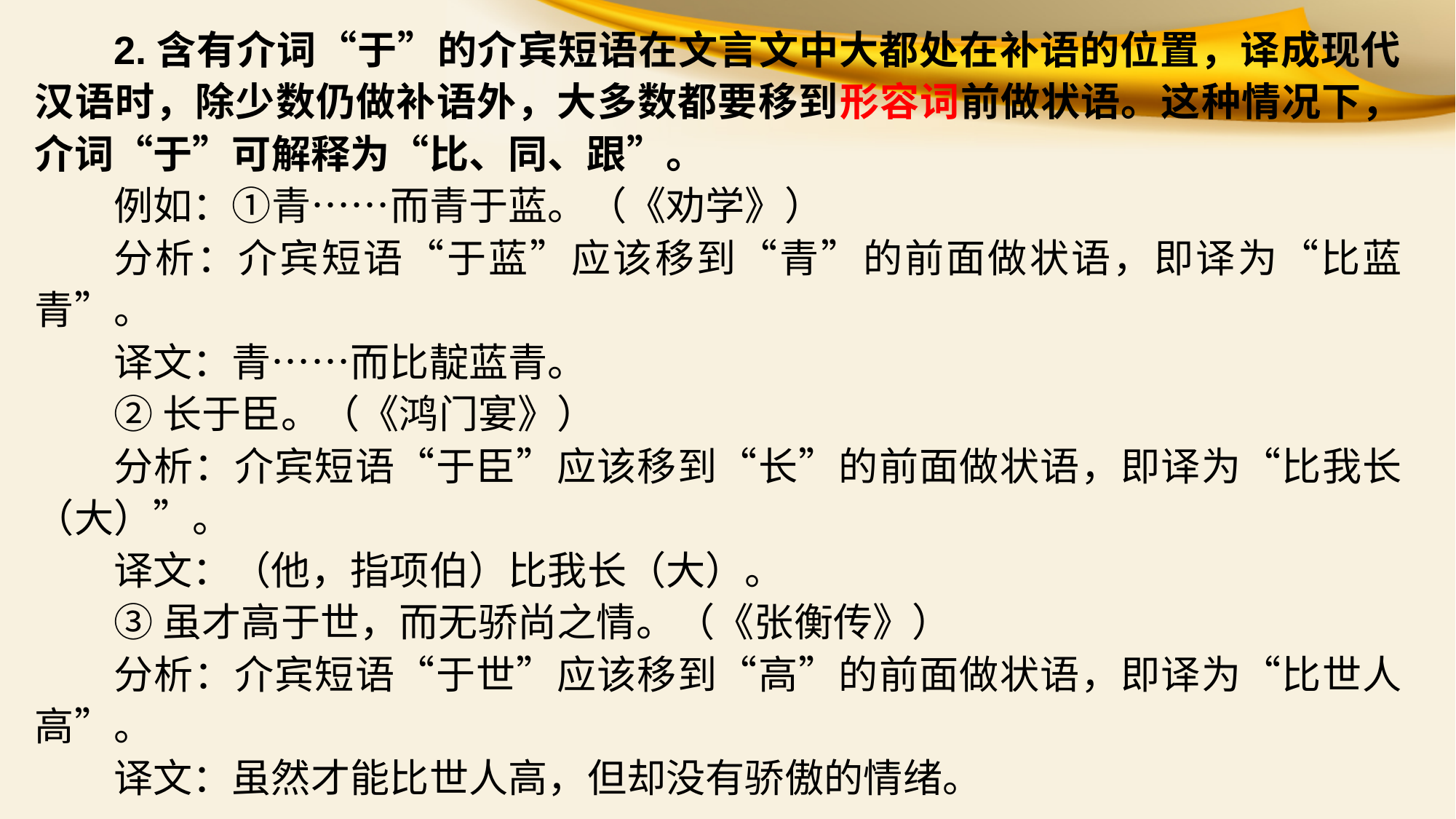

2.含有介词“于”的介宾短语在文言文中大都处在补语的位置，译成现代汉语时，除少数仍做补语外，大多数都要移到形容词前做状语。这种情况下，介词“于”可解释为“比、同、跟”。
例如：①青……而青于蓝。（《劝学》）
分析：介宾短语“于蓝”应该移到“青”的前面做状语，即译为“比蓝青”。
译文：青……而比靛蓝青。
②长于臣。（《鸿门宴》）
分析：介宾短语“于臣”应该移到“长”的前面做状语，即译为“比我长（大）”。
译文：（他，指项伯）比我长（大）。
③虽才高于世，而无骄尚之情。（《张衡传》）
分析：介宾短语“于世”应该移到“高”的前面做状语，即译为“比世人高”。
译文：虽然才能比世人高，但却没有骄傲的情绪。